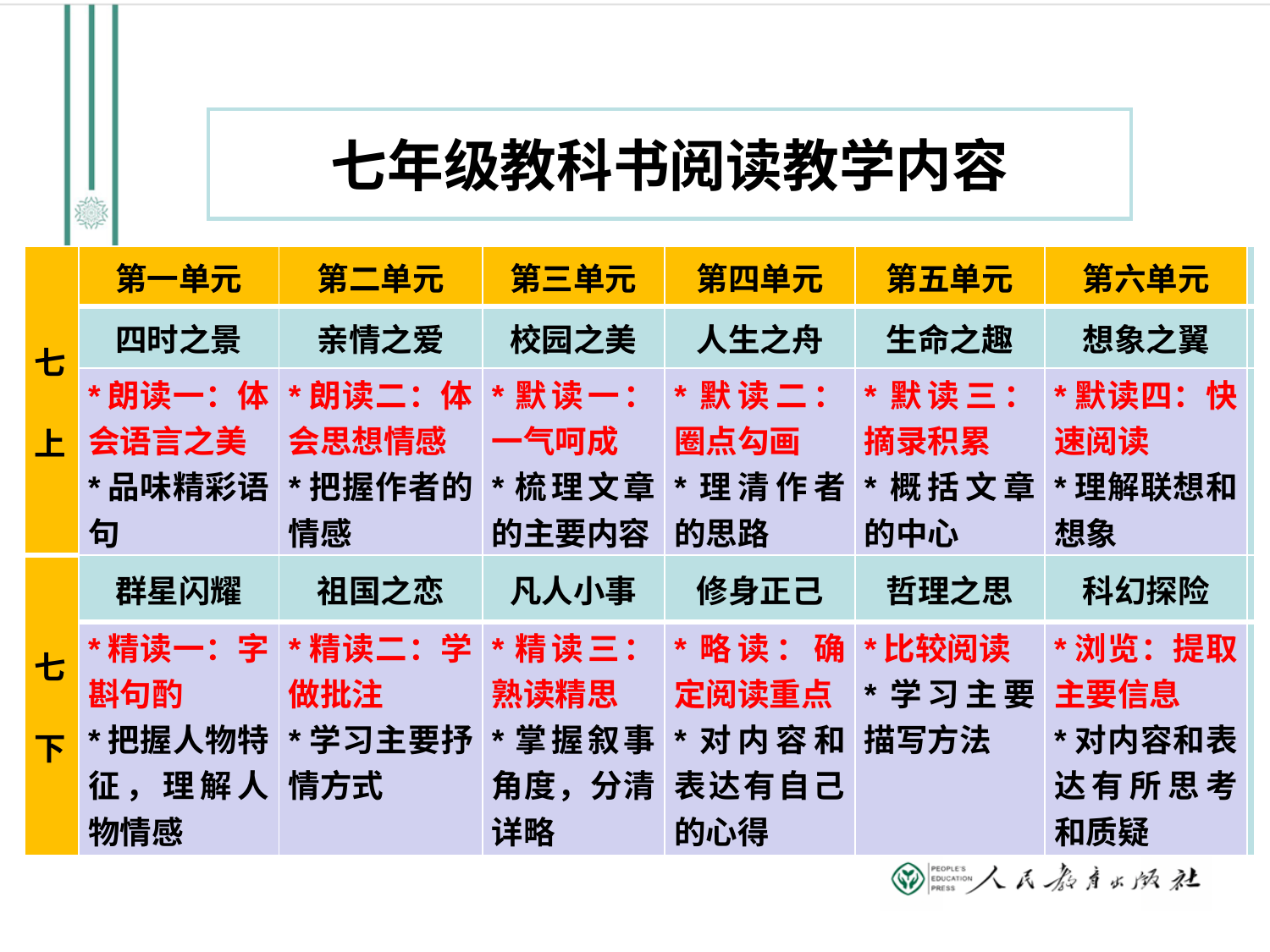

七年级教科书阅读教学内容
| 七   上 | 第一单元 | 第二单元 | 第三单元 | 第四单元 | 第五单元 | 第六单元 |  |
| --- | --- | --- | --- | --- | --- | --- | --- |
|  | 四时之景 | 亲情之爱 | 校园之美 | 人生之舟 | 生命之趣 | 想象之翼 |  |
|  | \*朗读一：体会语言之美 \*品味精彩语句 | \*朗读二：体会思想情感 \*把握作者的情感 | \*默读一：一气呵成 \*梳理文章的主要内容 | \*默读二：圈点勾画 \*理清作者的思路 | \*默读三：摘录积累 \*概括文章的中心 | \*默读四：快速阅读 \*理解联想和想象 |  |
| 七   下 | 群星闪耀 | 祖国之恋 | 凡人小事 | 修身正己 | 哲理之思 | 科幻探险 |  |
|  | \*精读一：字斟句酌 \*把握人物特征，理解人物情感 | \*精读二：学做批注 \*学习主要抒情方式 | \*精读三：熟读精思 \*掌握叙事角度，分清详略 | \*略读：确定阅读重点 \*对内容和表达有自己的心得 | \*比较阅读 \*学习主要描写方法 | \*浏览：提取主要信息 \*对内容和表达有所思考和质疑 |  |